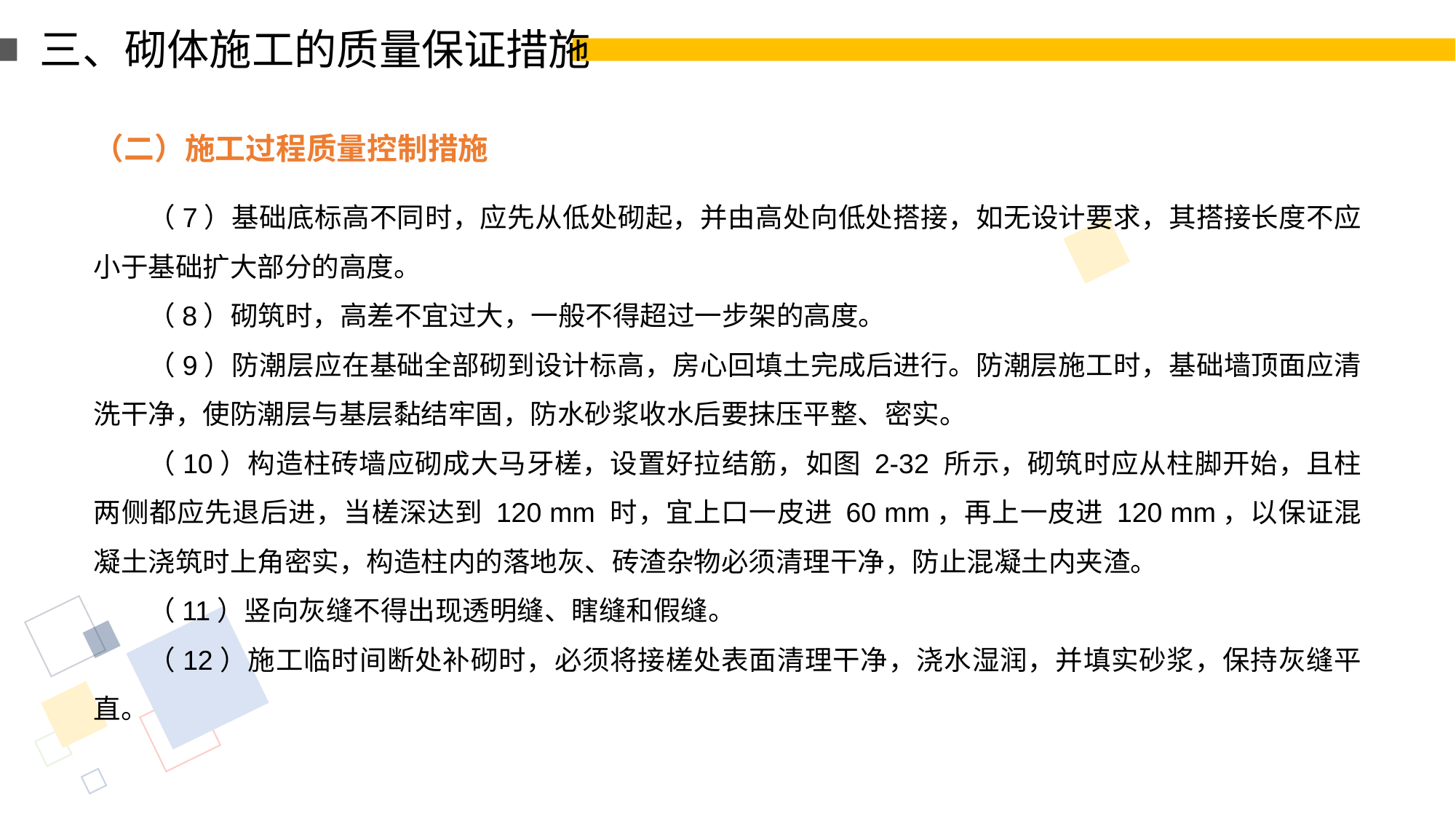

三、砌体施工的质量保证措施
（二）施工过程质量控制措施
（7）基础底标高不同时，应先从低处砌起，并由高处向低处搭接，如无设计要求，其搭接长度不应小于基础扩大部分的高度。
（8）砌筑时，高差不宜过大，一般不得超过一步架的高度。
（9）防潮层应在基础全部砌到设计标高，房心回填土完成后进行。防潮层施工时，基础墙顶面应清洗干净，使防潮层与基层黏结牢固，防水砂浆收水后要抹压平整、密实。
（10）构造柱砖墙应砌成大马牙槎，设置好拉结筋，如图 2-32 所示，砌筑时应从柱脚开始，且柱两侧都应先退后进，当槎深达到 120 mm 时，宜上口一皮进 60 mm，再上一皮进 120 mm，以保证混凝土浇筑时上角密实，构造柱内的落地灰、砖渣杂物必须清理干净，防止混凝土内夹渣。
（11）竖向灰缝不得出现透明缝、瞎缝和假缝。
（12）施工临时间断处补砌时，必须将接槎处表面清理干净，浇水湿润，并填实砂浆，保持灰缝平直。